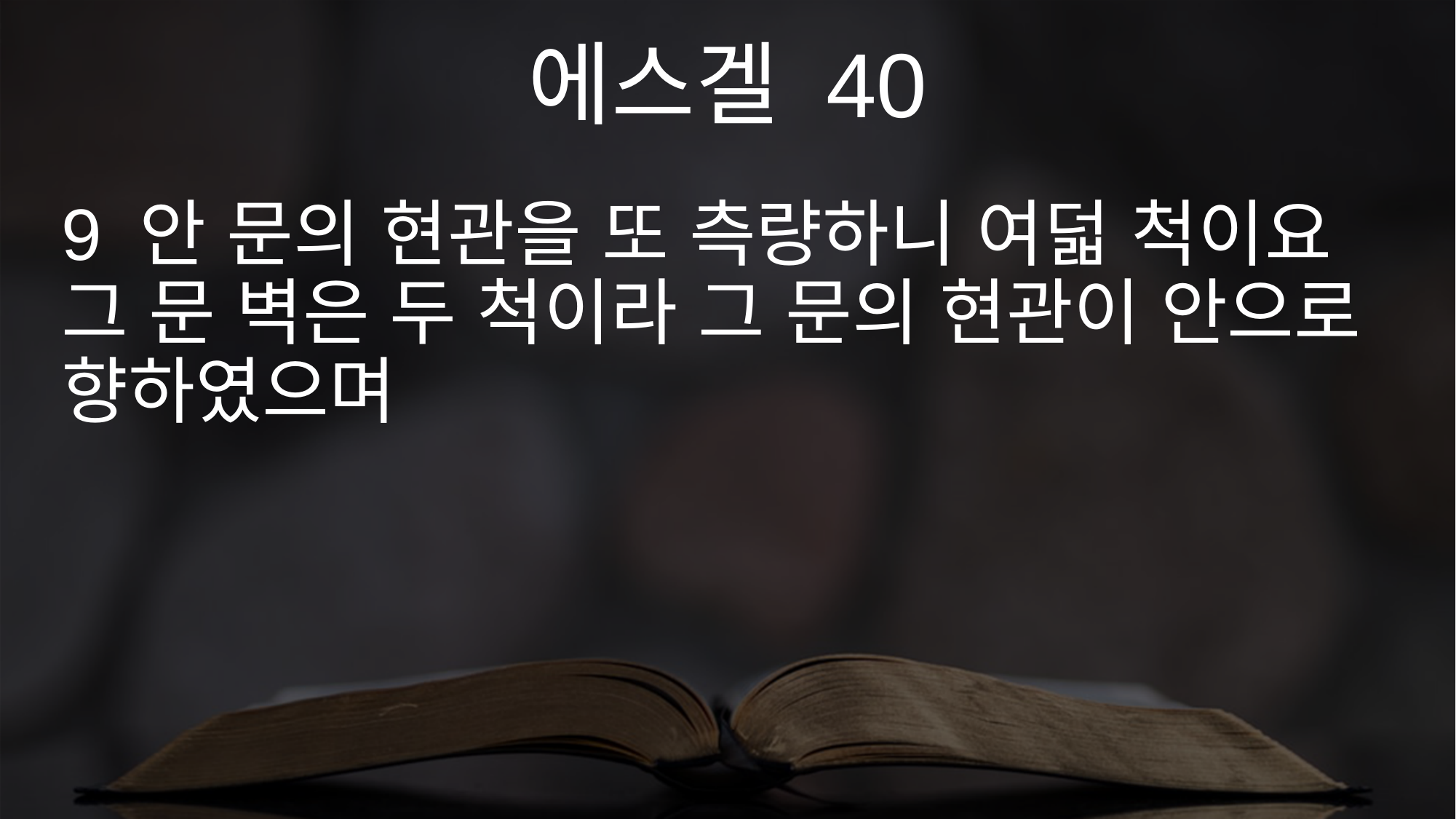

에스겔 40
9 안 문의 현관을 또 측량하니 여덟 척이요 그 문 벽은 두 척이라 그 문의 현관이 안으로 향하였으며